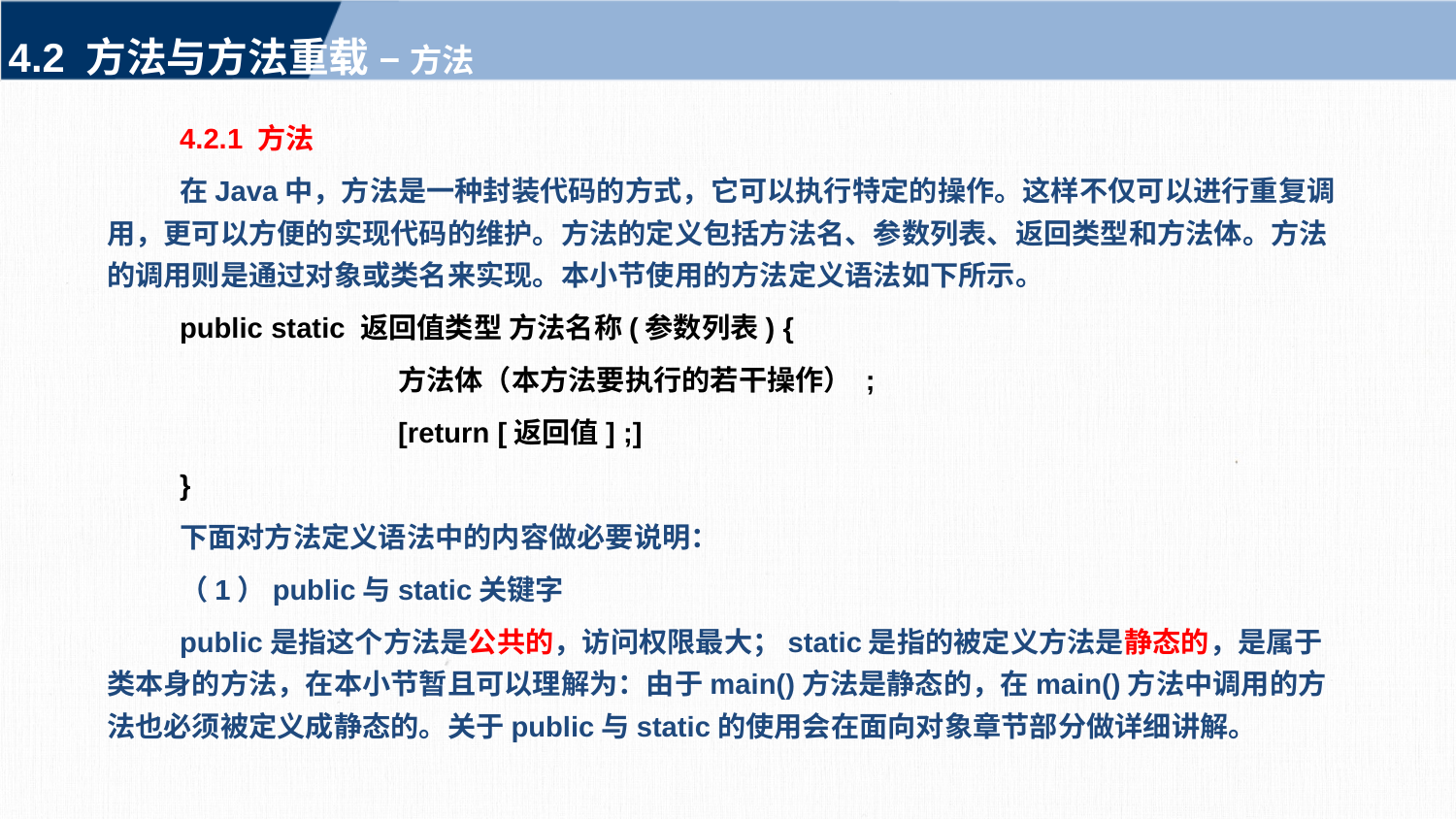

4.2 方法与方法重载 – 方法

4.2.1 方法
在Java中，方法是一种封装代码的方式，它可以执行特定的操作。这样不仅可以进行重复调用，更可以方便的实现代码的维护。方法的定义包括方法名、参数列表、返回类型和方法体。方法的调用则是通过对象或类名来实现。本小节使用的方法定义语法如下所示。
public static 返回值类型 方法名称(参数列表) {
		方法体（本方法要执行的若干操作） ;
		[return [返回值] ;]
}
下面对方法定义语法中的内容做必要说明：
（1）public与static关键字
public是指这个方法是公共的，访问权限最大；static是指的被定义方法是静态的，是属于类本身的方法，在本小节暂且可以理解为：由于main()方法是静态的，在main()方法中调用的方法也必须被定义成静态的。关于public与static的使用会在面向对象章节部分做详细讲解。